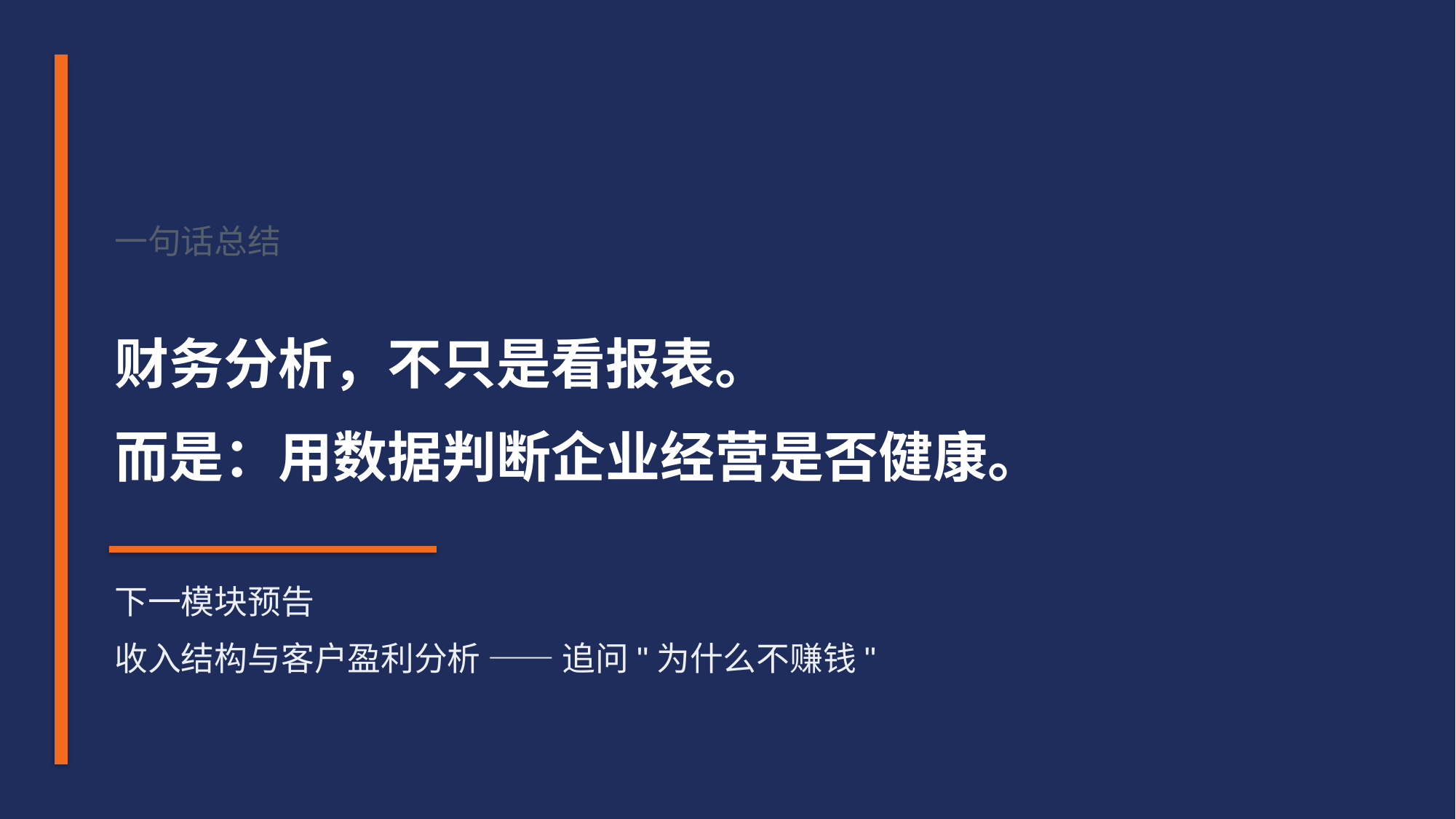

一句话总结
财务分析，不只是看报表。
而是：用数据判断企业经营是否健康。

下一模块预告
收入结构与客户盈利分析 —— 追问"为什么不赚钱"